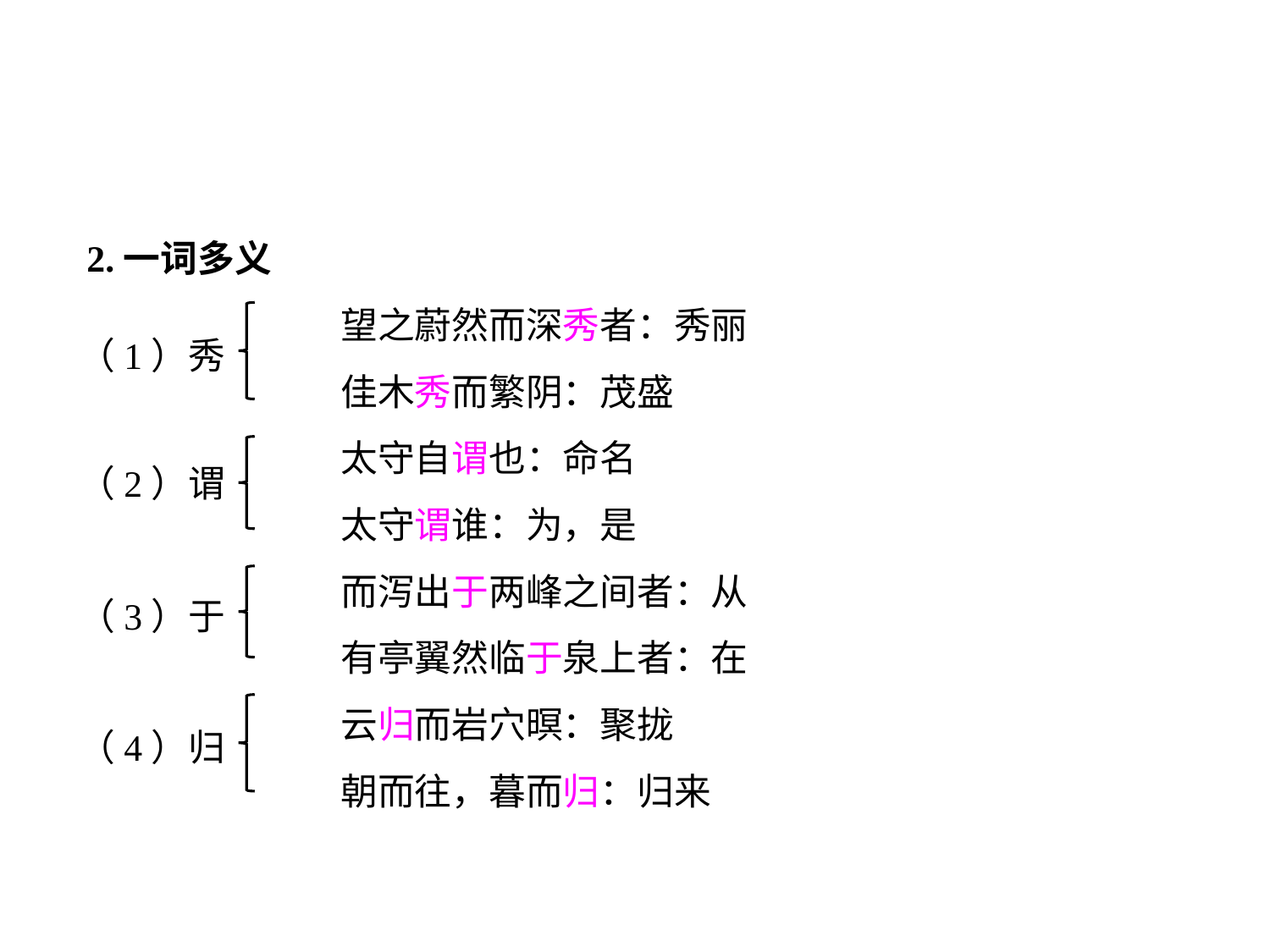

2.一词多义
		望之蔚然而深秀者：秀丽
		佳木秀而繁阴：茂盛
		太守自谓也：命名
		太守谓谁：为，是
		而泻出于两峰之间者：从
		有亭翼然临于泉上者：在
		云归而岩穴暝：聚拢
		朝而往，暮而归：归来

（1）秀

（2）谓

（3）于

（4）归